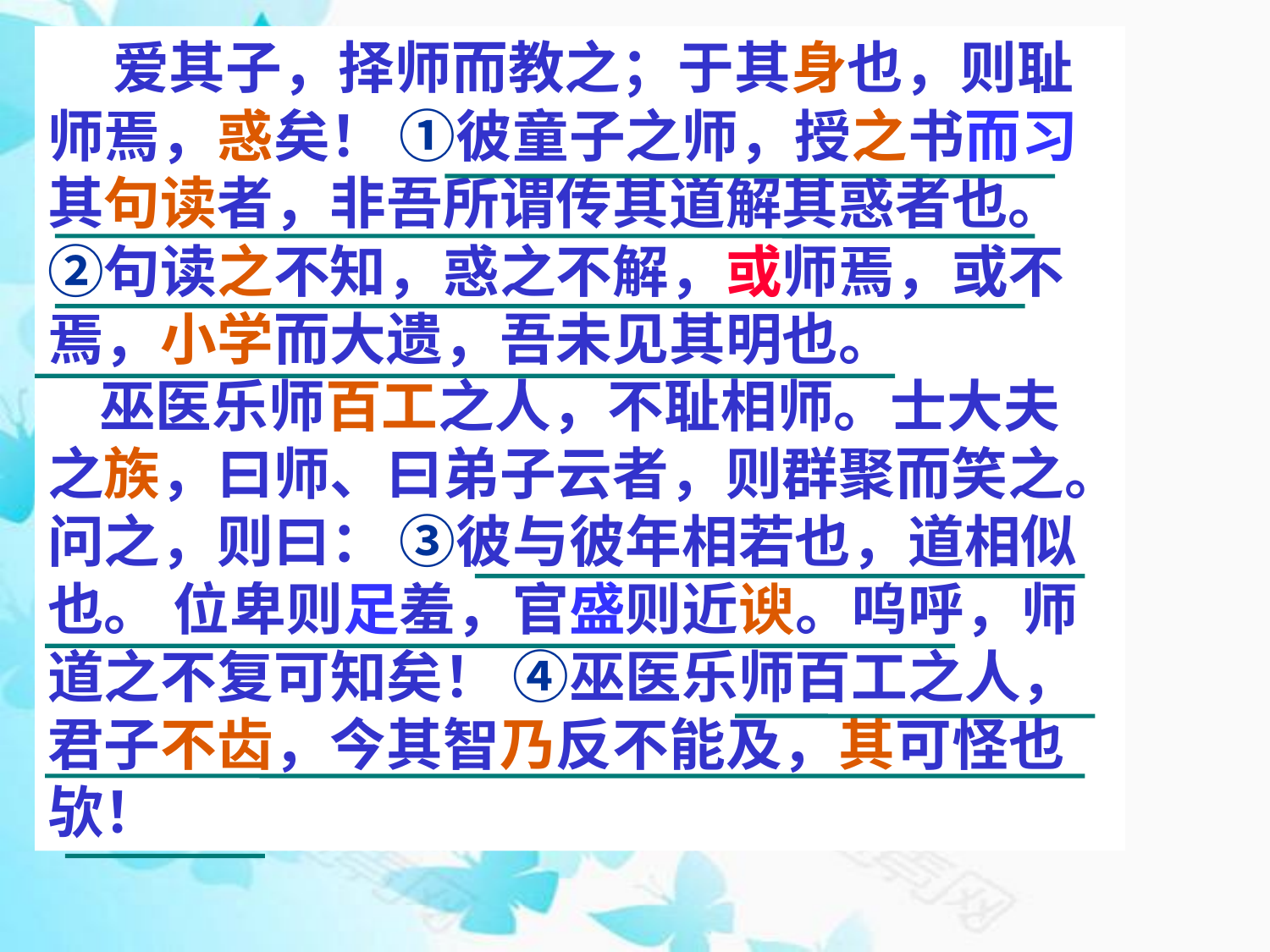

# 爱其子，择师而教之；于其身也，则耻师焉，惑矣！ ①彼童子之师，授之书而习其句读者，非吾所谓传其道解其惑者也。 ②句读之不知，惑之不解，或师焉，或不焉，小学而大遗，吾未见其明也。 巫医乐师百工之人，不耻相师。士大夫之族，曰师、曰弟子云者，则群聚而笑之。问之，则曰： ③彼与彼年相若也，道相似也。 位卑则足羞，官盛则近谀。呜呼，师道之不复可知矣！ ④巫医乐师百工之人，君子不齿，今其智乃反不能及，其可怪也欤！